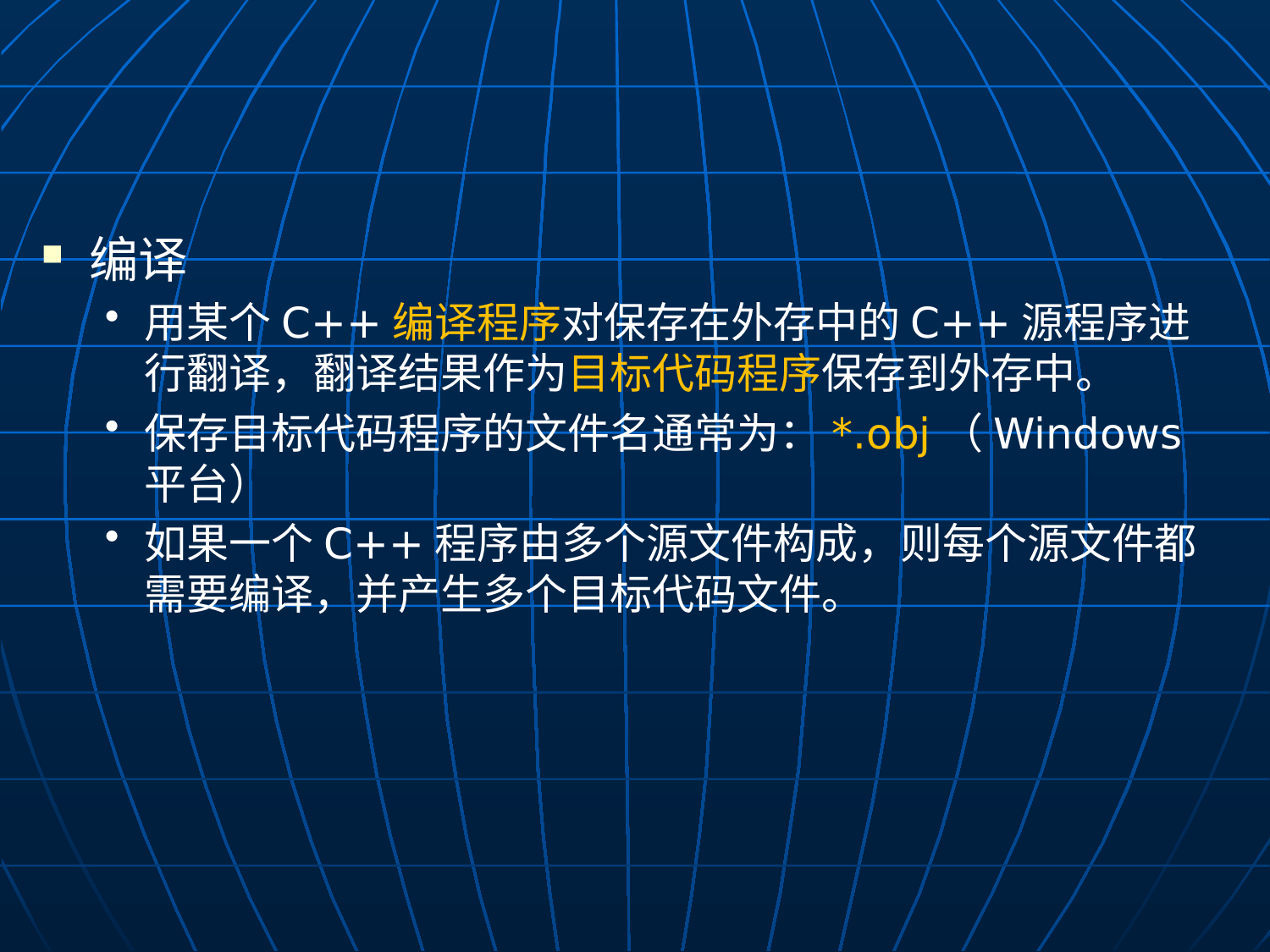

#
编译
用某个C++编译程序对保存在外存中的C++源程序进行翻译，翻译结果作为目标代码程序保存到外存中。
保存目标代码程序的文件名通常为：*.obj（Windows平台）
如果一个C++程序由多个源文件构成，则每个源文件都需要编译，并产生多个目标代码文件。